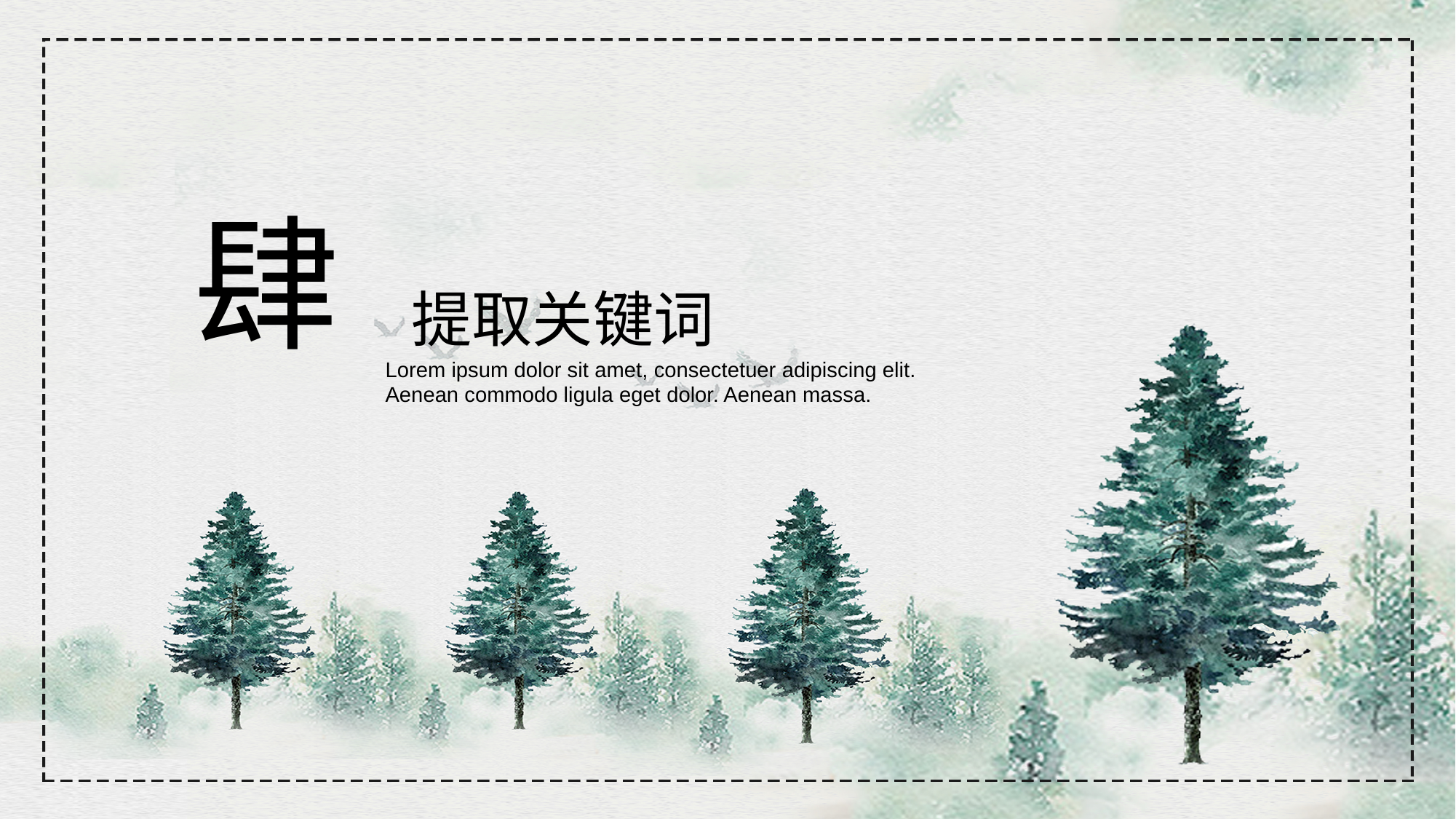

肆
提取关键词
Lorem ipsum dolor sit amet, consectetuer adipiscing elit.
Aenean commodo ligula eget dolor. Aenean massa.